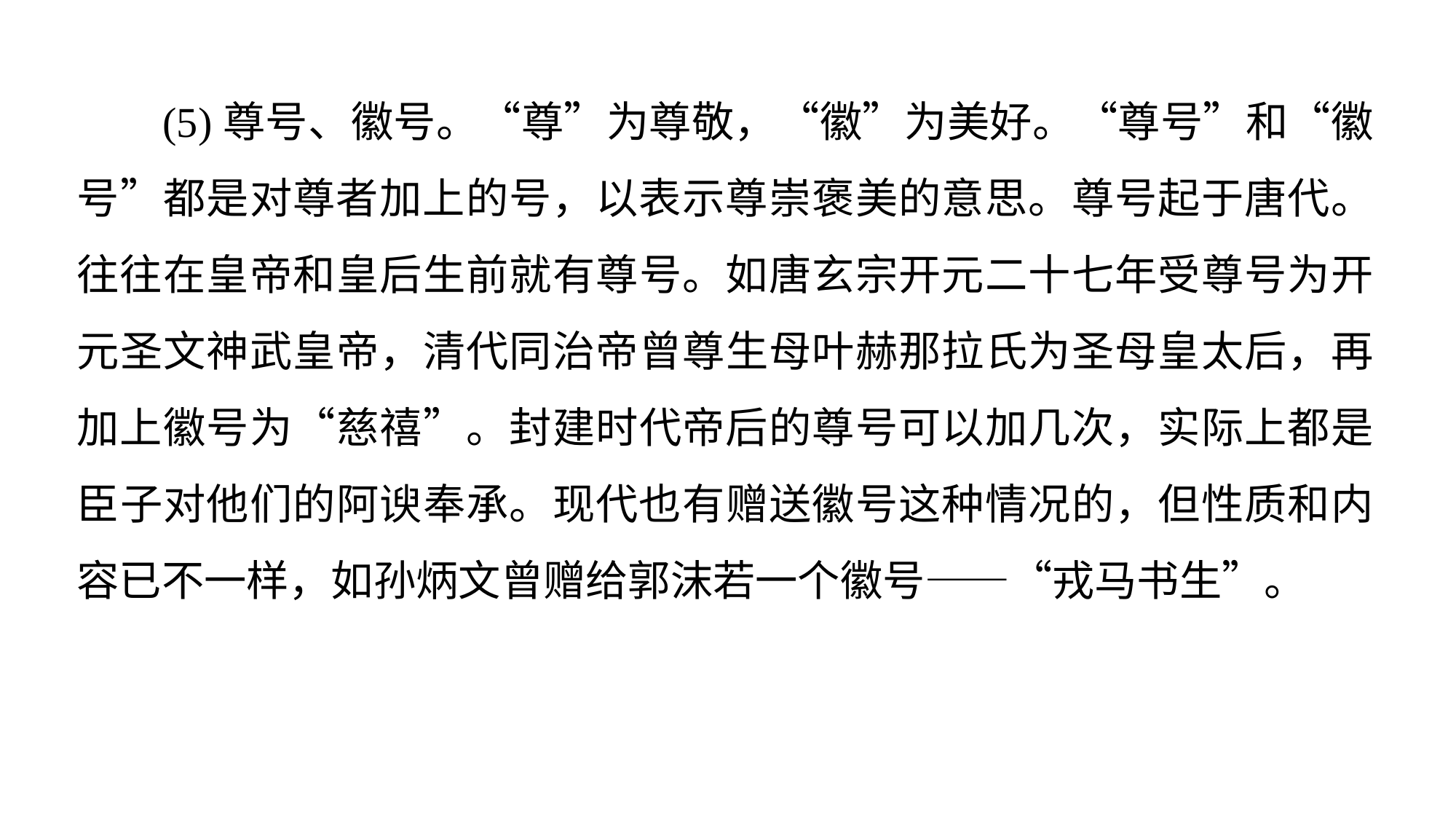

(5)尊号、徽号。“尊”为尊敬，“徽”为美好。“尊号”和“徽号”都是对尊者加上的号，以表示尊崇褒美的意思。尊号起于唐代。往往在皇帝和皇后生前就有尊号。如唐玄宗开元二十七年受尊号为开元圣文神武皇帝，清代同治帝曾尊生母叶赫那拉氏为圣母皇太后，再加上徽号为“慈禧”。封建时代帝后的尊号可以加几次，实际上都是臣子对他们的阿谀奉承。现代也有赠送徽号这种情况的，但性质和内容已不一样，如孙炳文曾赠给郭沫若一个徽号——“戎马书生”。